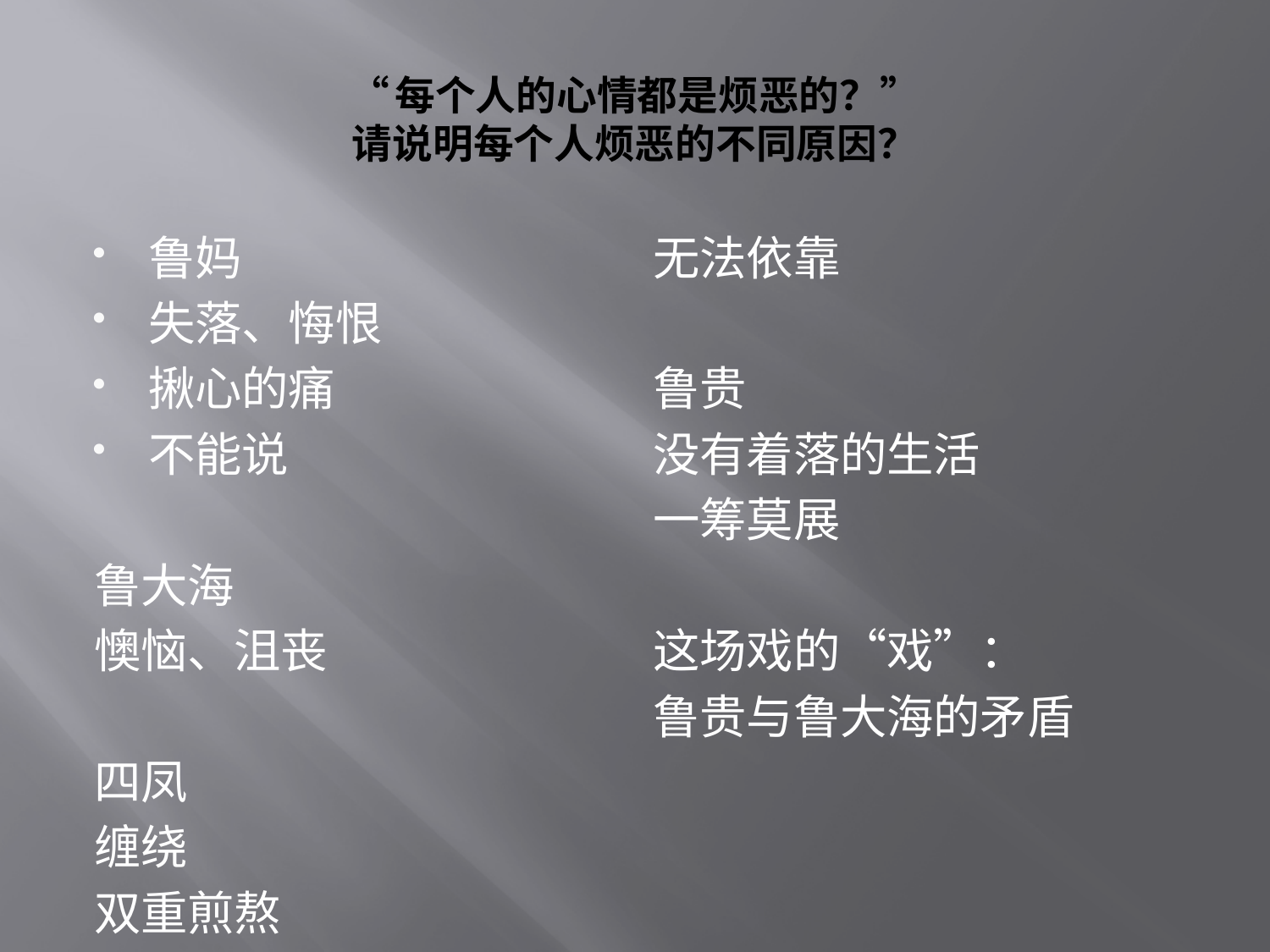

# “每个人的心情都是烦恶的？” 请说明每个人烦恶的不同原因？
鲁妈
失落、悔恨
揪心的痛
不能说

鲁大海
懊恼、沮丧

四凤
缠绕
双重煎熬
无法依靠

鲁贵
没有着落的生活
一筹莫展

这场戏的“戏”：
鲁贵与鲁大海的矛盾